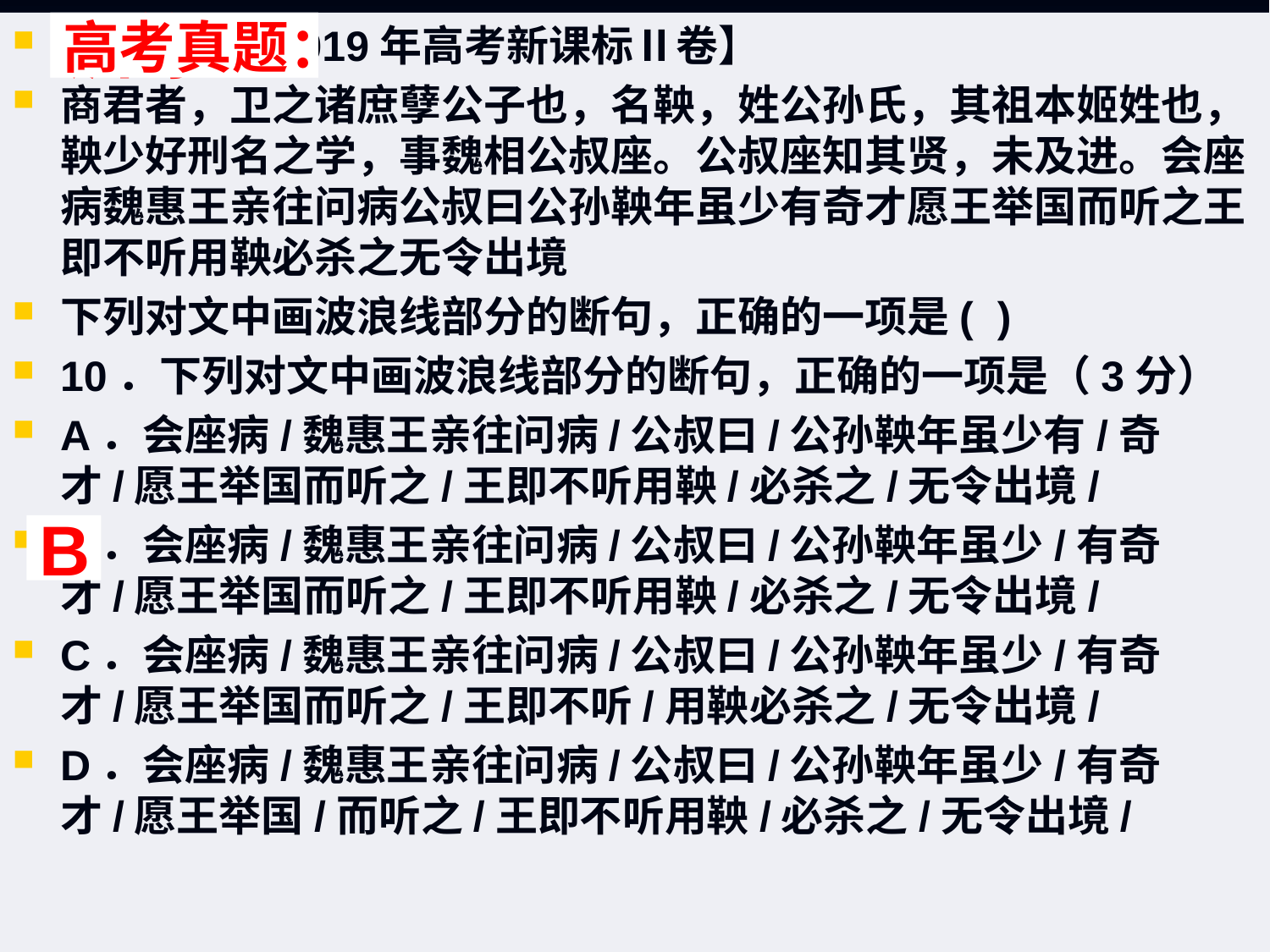

【2019年高考新课标Ⅱ卷】
商君者，卫之诸庶孽公子也，名鞅，姓公孙氏，其祖本姬姓也，鞅少好刑名之学，事魏相公叔座。公叔座知其贤，未及进。会座病魏惠王亲往问病公叔曰公孙鞅年虽少有奇才愿王举国而听之王即不听用鞅必杀之无令出境
下列对文中画波浪线部分的断句，正确的一项是(  )
10．下列对文中画波浪线部分的断句，正确的一项是（3分）
A．会座病/魏惠王亲往问病/公叔曰/公孙鞅年虽少有/奇才/愿王举国而听之/王即不听用鞅/必杀之/无令出境/
B．会座病/魏惠王亲往问病/公叔曰/公孙鞅年虽少/有奇才/愿王举国而听之/王即不听用鞅/必杀之/无令出境/
C．会座病/魏惠王亲往问病/公叔曰/公孙鞅年虽少/有奇才/愿王举国而听之/王即不听/用鞅必杀之/无令出境/
D．会座病/魏惠王亲往问病/公叔曰/公孙鞅年虽少/有奇才/愿王举国/而听之/王即不听用鞅/必杀之/无令出境/
# 训练：
高考真题：
B